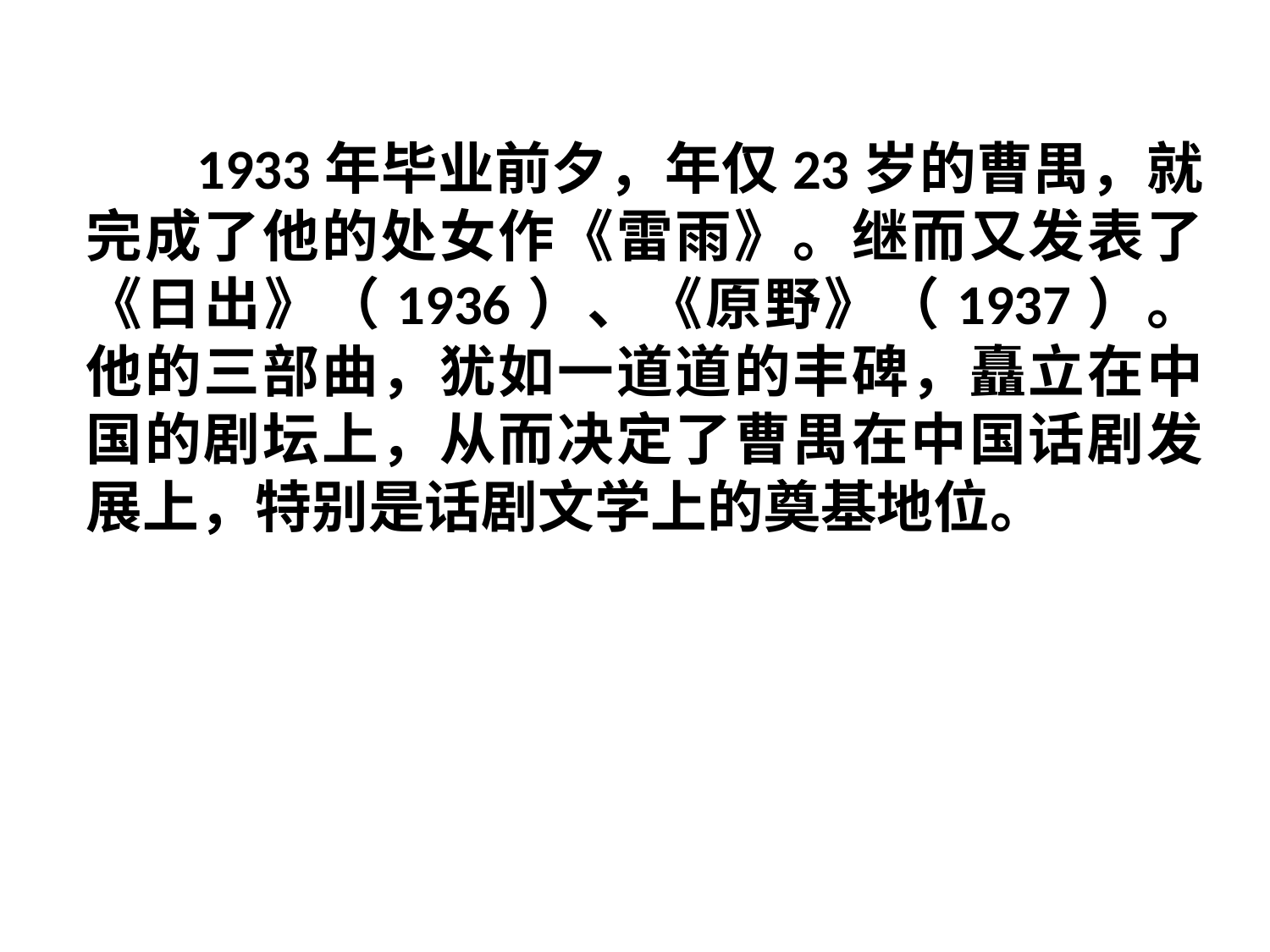

1933年毕业前夕，年仅23岁的曹禺，就完成了他的处女作《雷雨》。继而又发表了《日出》（1936）、《原野》（1937）。他的三部曲，犹如一道道的丰碑，矗立在中国的剧坛上，从而决定了曹禺在中国话剧发展上，特别是话剧文学上的奠基地位。